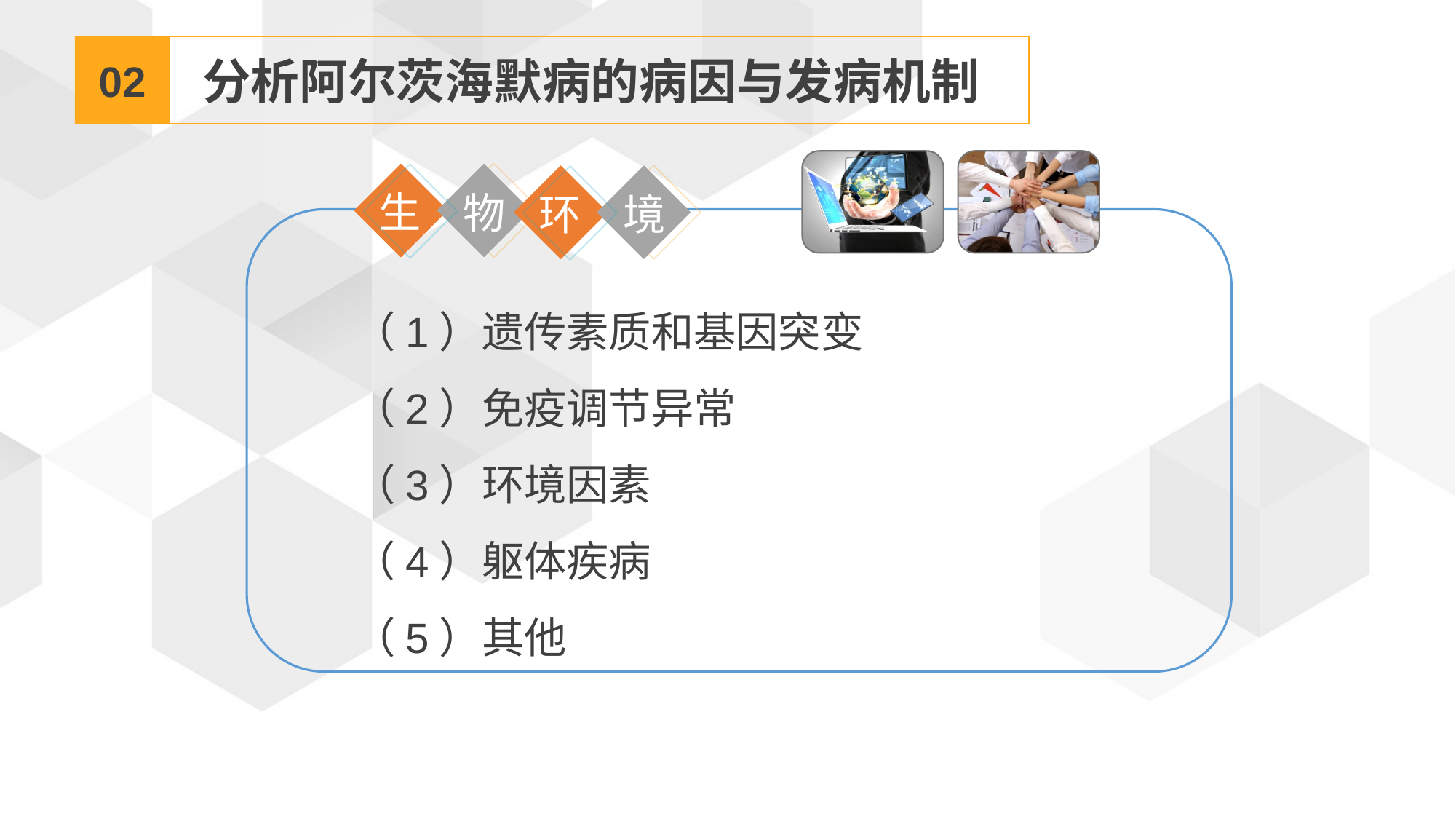

02
分析阿尔茨海默病的病因与发病机制

生

物

环

境

（1）遗传素质和基因突变
（2）免疫调节异常
（3）环境因素
（4）躯体疾病
（5）其他